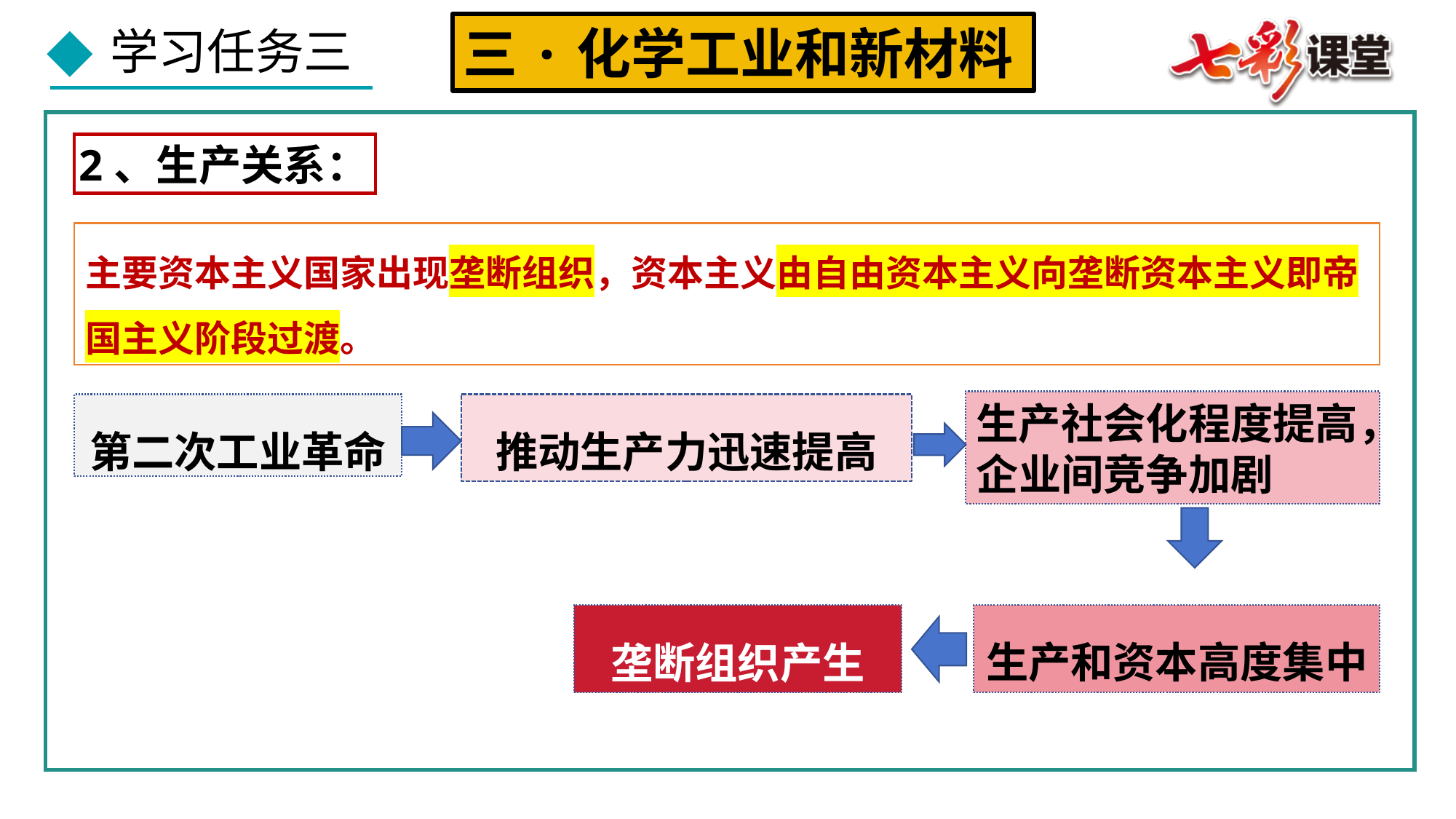

三·化学工业和新材料

2、生产关系：
主要资本主义国家出现垄断组织，资本主义由自由资本主义向垄断资本主义即帝国主义阶段过渡。
生产社会化程度提高，企业间竞争加剧

第二次工业革命
推动生产力迅速提高

生产和资本高度集中
垄断组织产生